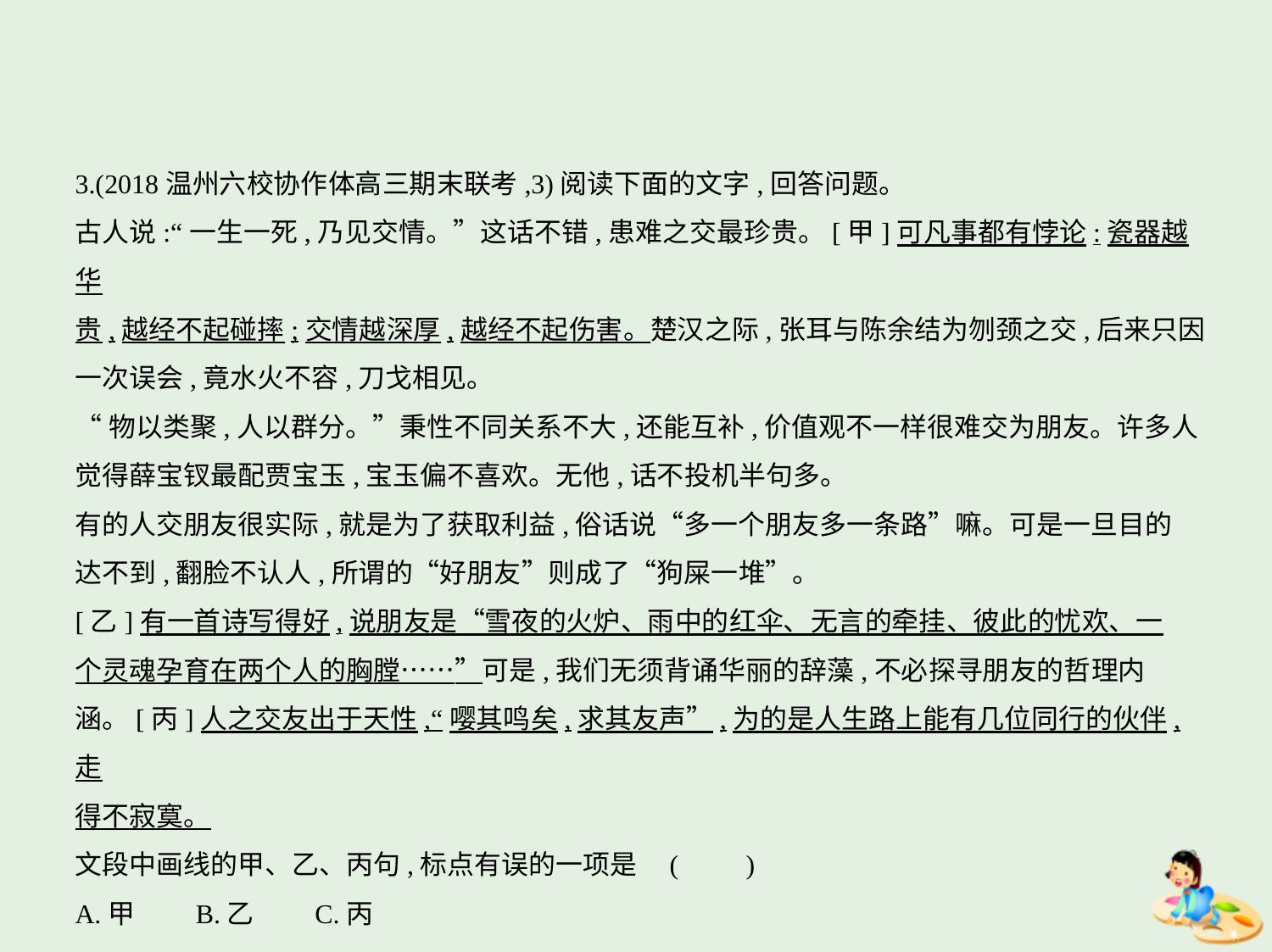

3.(2018温州六校协作体高三期末联考,3)阅读下面的文字,回答问题。
古人说:“一生一死,乃见交情。”这话不错,患难之交最珍贵。[甲]可凡事都有悖论:瓷器越华
贵,越经不起碰摔;交情越深厚,越经不起伤害。楚汉之际,张耳与陈余结为刎颈之交,后来只因
一次误会,竟水火不容,刀戈相见。
“物以类聚,人以群分。”秉性不同关系不大,还能互补,价值观不一样很难交为朋友。许多人
觉得薛宝钗最配贾宝玉,宝玉偏不喜欢。无他,话不投机半句多。
有的人交朋友很实际,就是为了获取利益,俗话说“多一个朋友多一条路”嘛。可是一旦目的
达不到,翻脸不认人,所谓的“好朋友”则成了“狗屎一堆”。
[乙]有一首诗写得好,说朋友是“雪夜的火炉、雨中的红伞、无言的牵挂、彼此的忧欢、一
个灵魂孕育在两个人的胸膛……”可是,我们无须背诵华丽的辞藻,不必探寻朋友的哲理内
涵。[丙]人之交友出于天性,“嘤其鸣矣,求其友声”,为的是人生路上能有几位同行的伙伴,走
得不寂寞。
文段中画线的甲、乙、丙句,标点有误的一项是 (　　)
A.甲　　B.乙　　C.丙